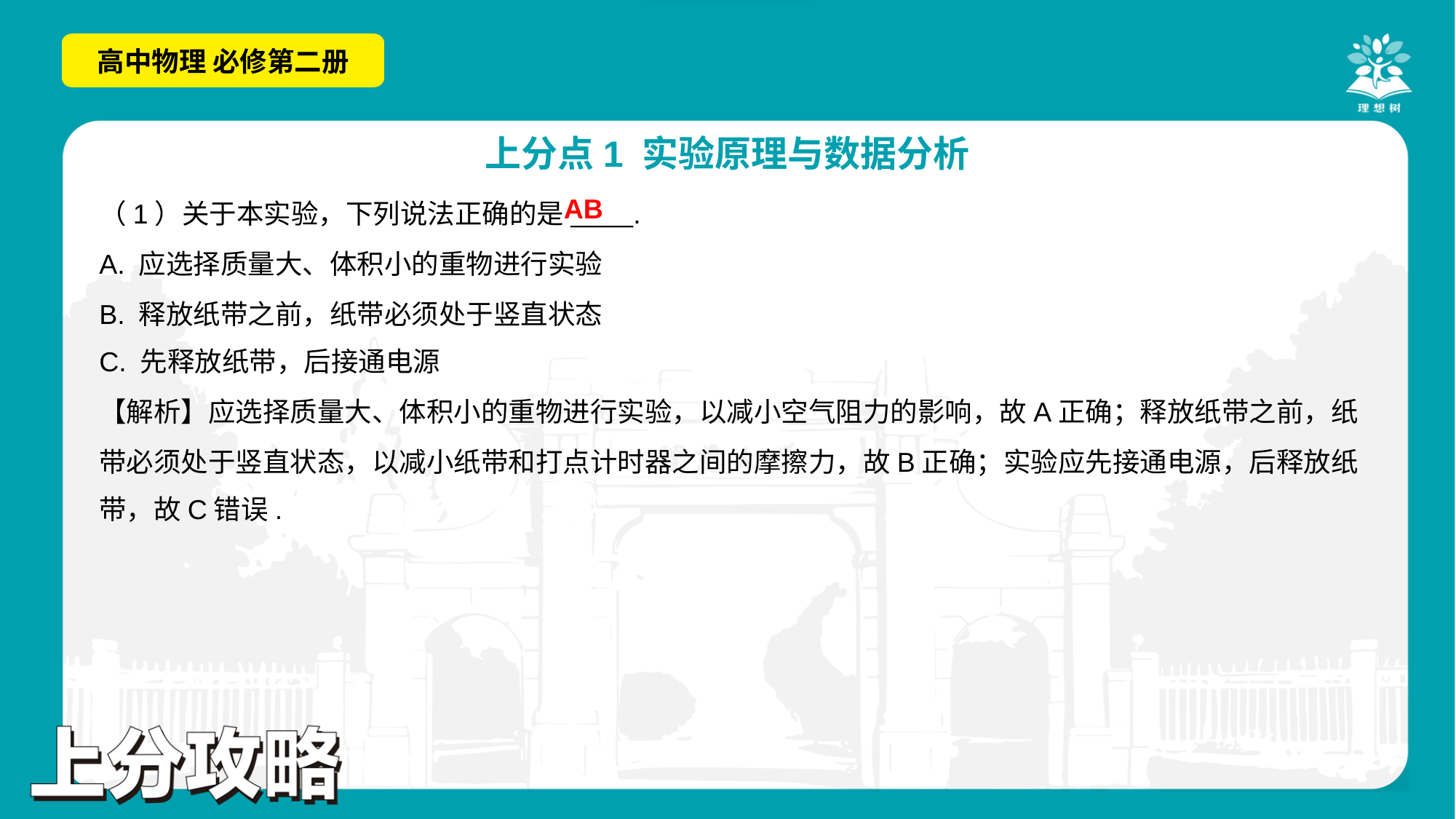

AB
（1）关于本实验，下列说法正确的是_____.
A. 应选择质量大、体积小的重物进行实验
B. 释放纸带之前，纸带必须处于竖直状态
C. 先释放纸带，后接通电源
【解析】应选择质量大、体积小的重物进行实验，以减小空气阻力的影响，故A正确；释放纸带之前，纸
带必须处于竖直状态，以减小纸带和打点计时器之间的摩擦力，故B正确；实验应先接通电源，后释放纸
带，故C错误.